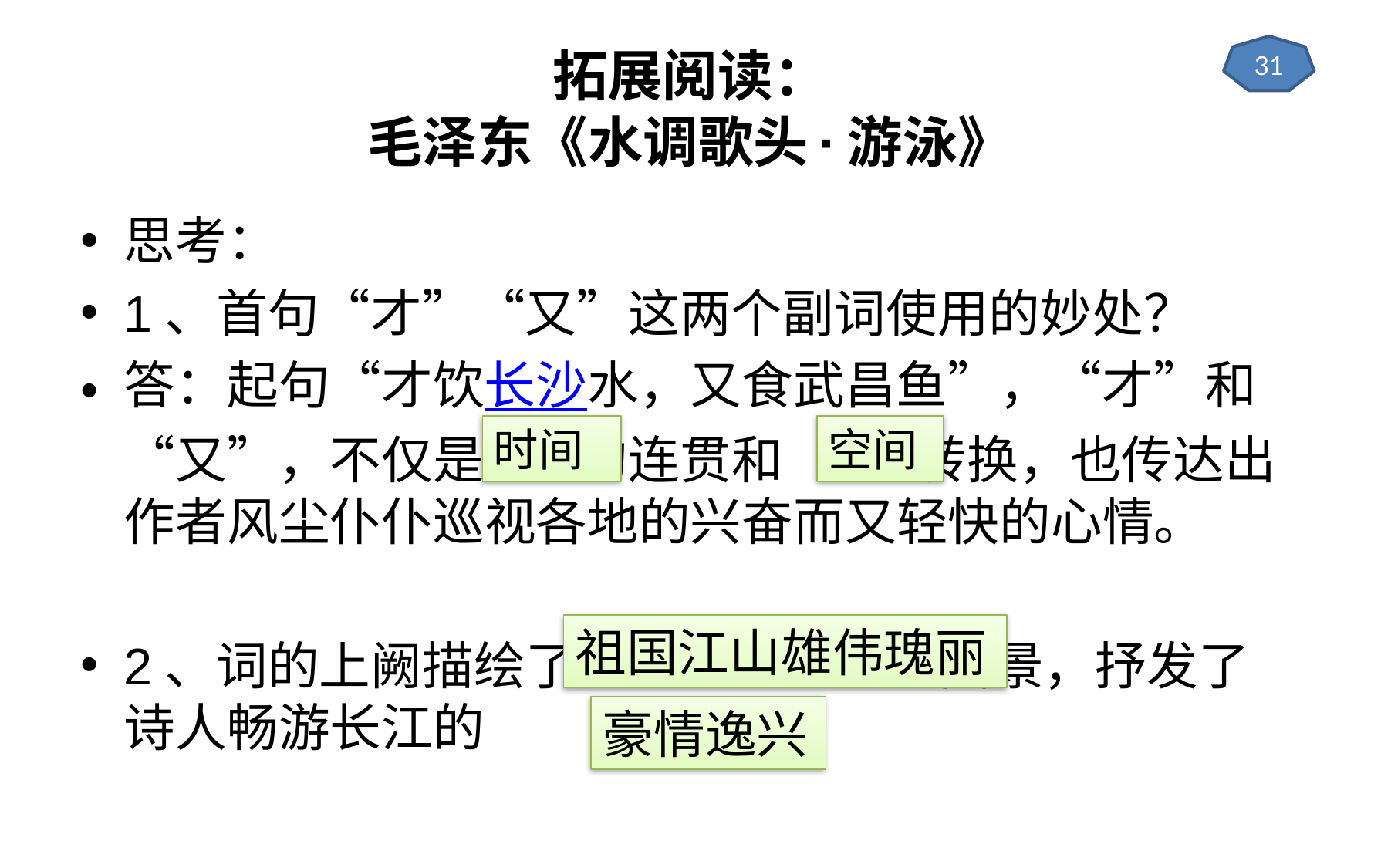

# 拓展阅读： 毛泽东《水调歌头·游泳》
31
思考：
1、首句“才”“又”这两个副词使用的妙处？
答：起句“才饮长沙水，又食武昌鱼”，“才”和“又”，不仅是        的连贯和       的转换，也传达出作者风尘仆仆巡视各地的兴奋而又轻快的心情。

2、词的上阙描绘了                           的图景，抒发了诗人畅游长江的                。
时间
空间
祖国江山雄伟瑰丽
豪情逸兴